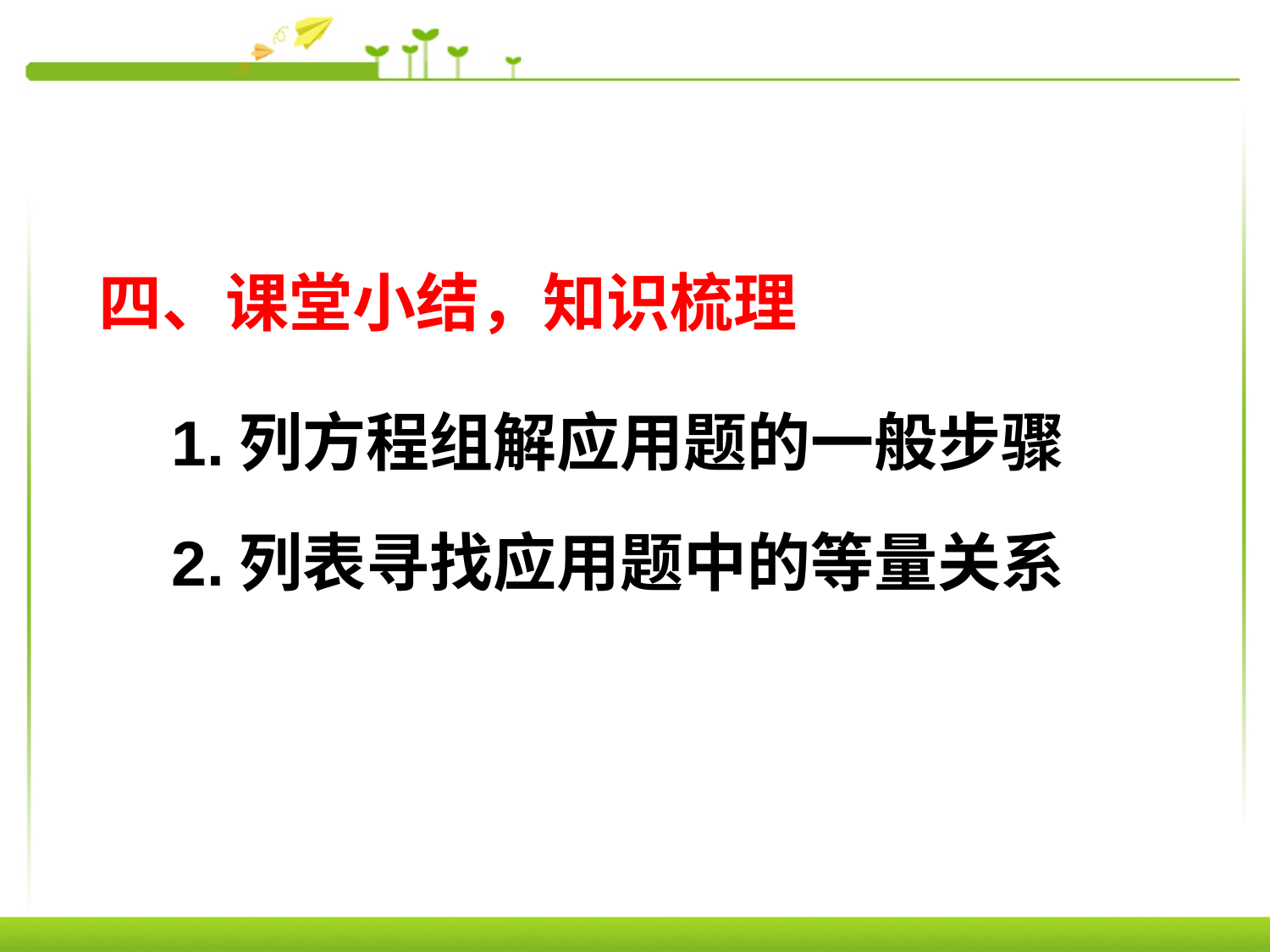

四、课堂小结，知识梳理
1.列方程组解应用题的一般步骤
2.列表寻找应用题中的等量关系